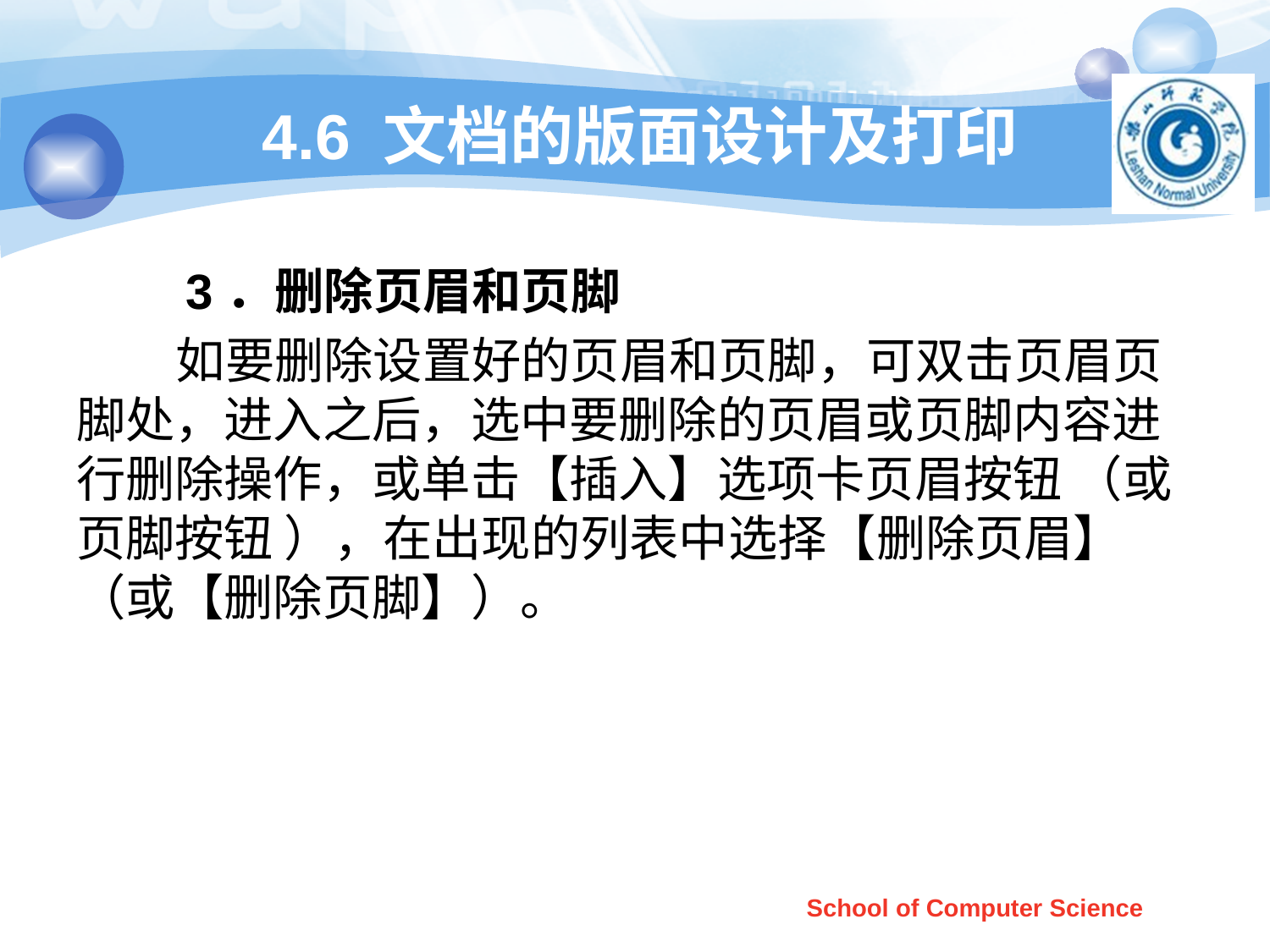

# 4.6 文档的版面设计及打印
        3．删除页眉和页脚
        如要删除设置好的页眉和页脚，可双击页眉页脚处，进入之后，选中要删除的页眉或页脚内容进行删除操作，或单击【插入】选项卡页眉按钮 （或页脚按钮 ），在出现的列表中选择【删除页眉】（或【删除页脚】）。

School of Computer Science